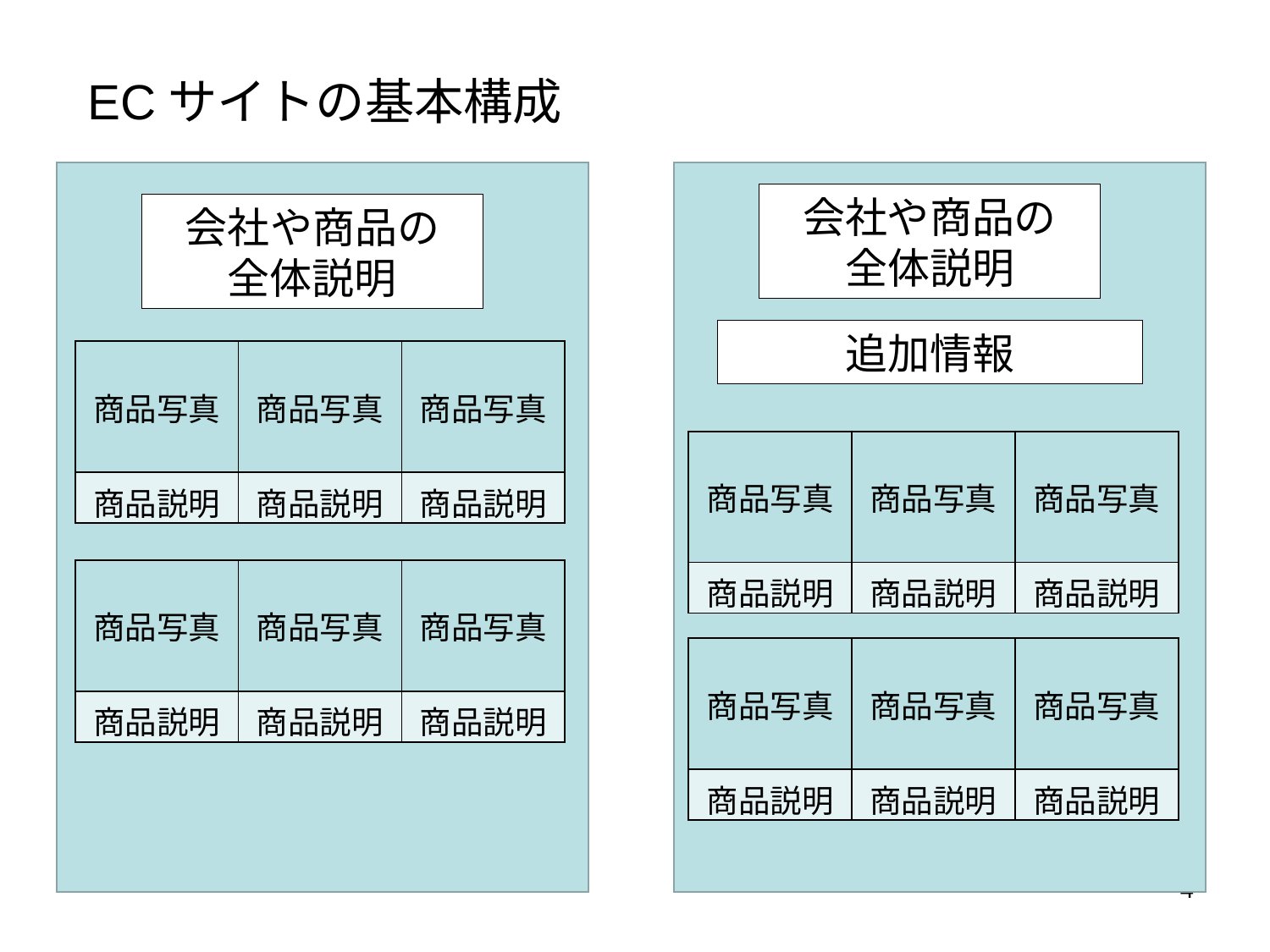

ECサイトの基本構成

会社や商品の
全体説明
会社や商品の
全体説明
追加情報
| 商品写真 |
| --- |
| 商品説明 |
| 商品写真 |
| --- |
| 商品説明 |
| 商品写真 |
| --- |
| 商品説明 |
| 商品写真 |
| --- |
| 商品説明 |
| 商品写真 |
| --- |
| 商品説明 |
| 商品写真 |
| --- |
| 商品説明 |
| 商品写真 |
| --- |
| 商品説明 |
| 商品写真 |
| --- |
| 商品説明 |
| 商品写真 |
| --- |
| 商品説明 |
| 商品写真 |
| --- |
| 商品説明 |
| 商品写真 |
| --- |
| 商品説明 |
| 商品写真 |
| --- |
| 商品説明 |
4